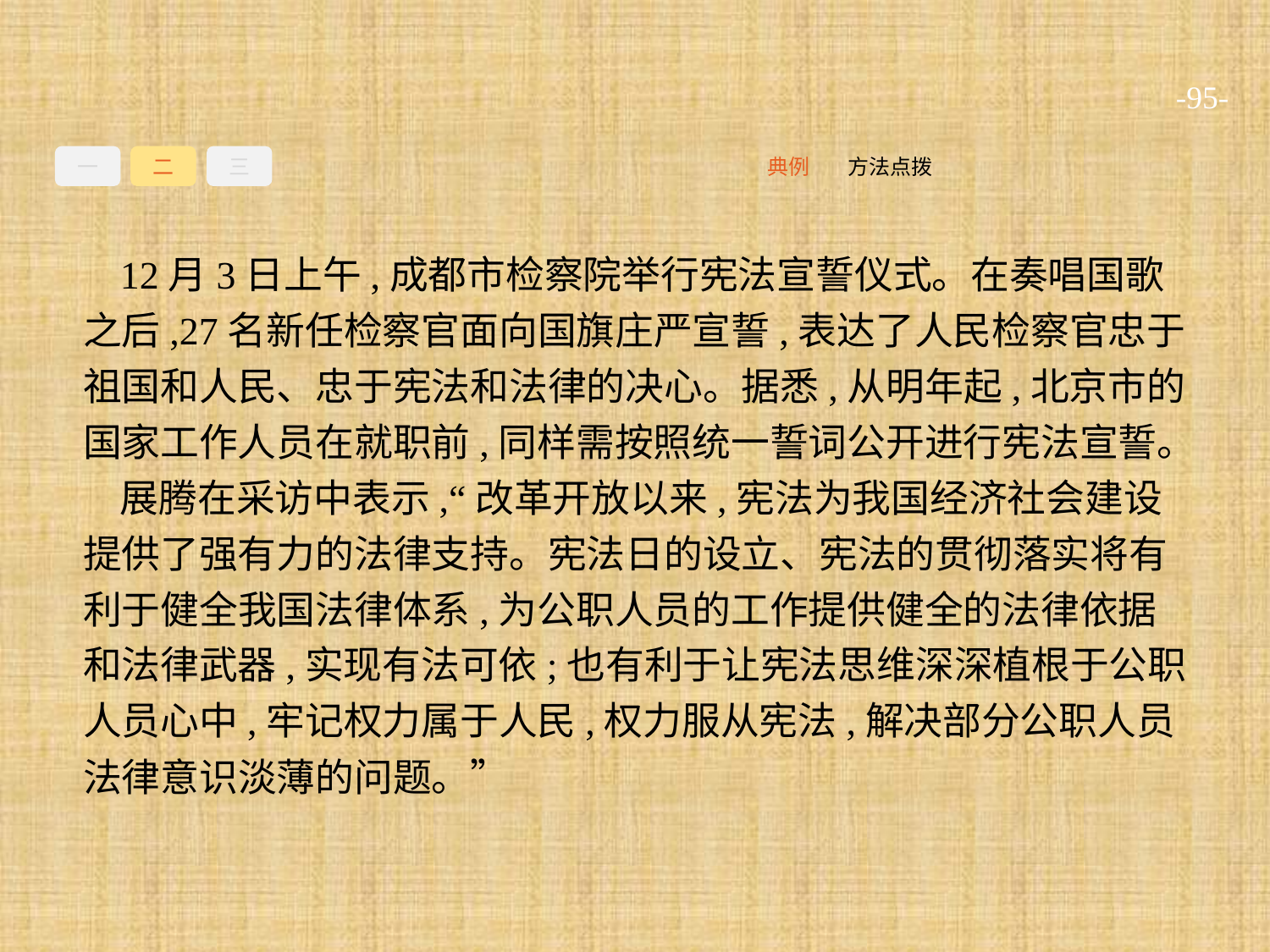

-95-
一
二
三
方法点拨
典例
12月3日上午,成都市检察院举行宪法宣誓仪式。在奏唱国歌之后,27名新任检察官面向国旗庄严宣誓,表达了人民检察官忠于祖国和人民、忠于宪法和法律的决心。据悉,从明年起,北京市的国家工作人员在就职前,同样需按照统一誓词公开进行宪法宣誓。
展腾在采访中表示,“改革开放以来,宪法为我国经济社会建设提供了强有力的法律支持。宪法日的设立、宪法的贯彻落实将有利于健全我国法律体系,为公职人员的工作提供健全的法律依据和法律武器,实现有法可依;也有利于让宪法思维深深植根于公职人员心中,牢记权力属于人民,权力服从宪法,解决部分公职人员法律意识淡薄的问题。”